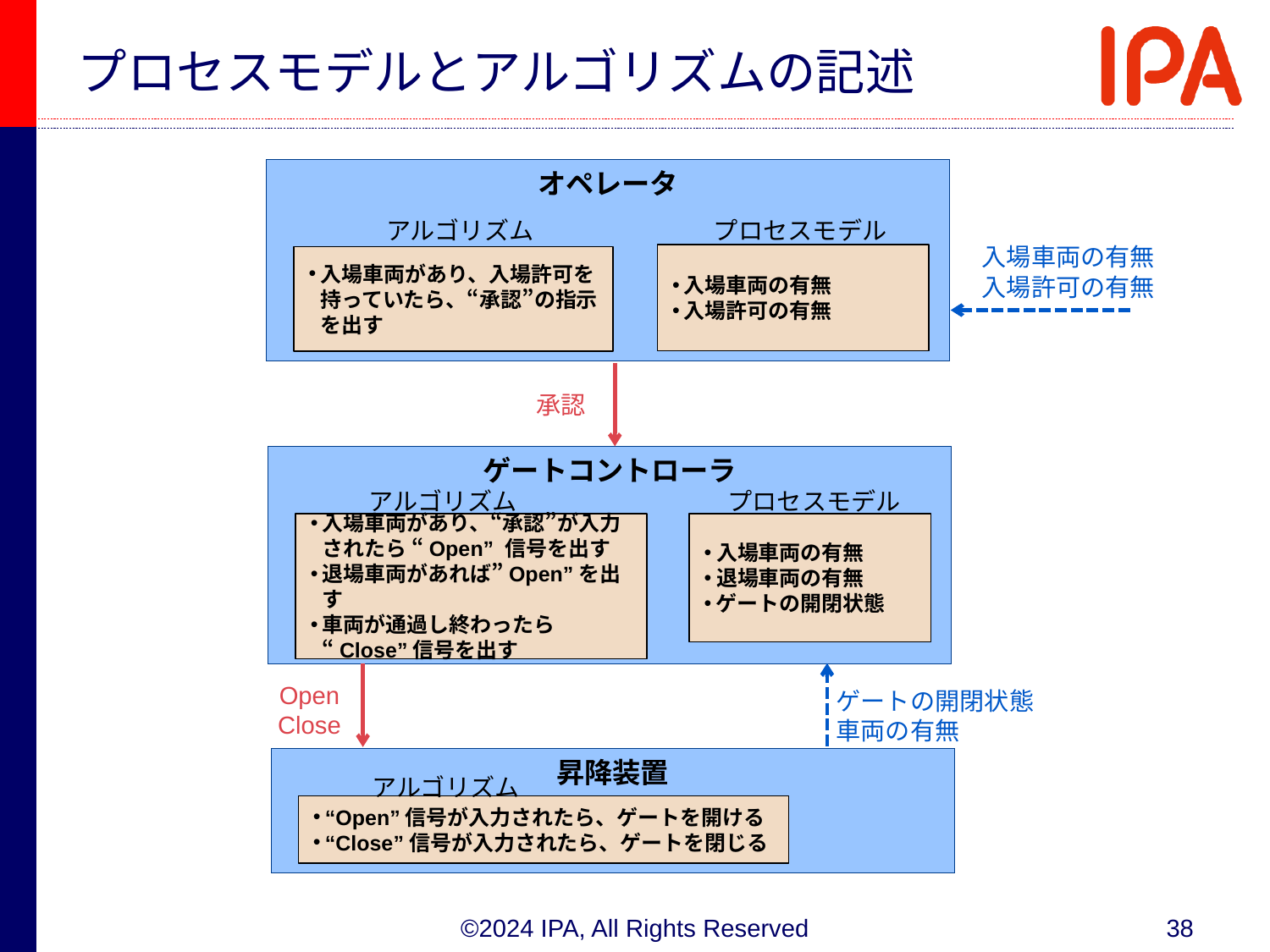

# プロセスモデルとアルゴリズムの記述
オペレータ
アルゴリズム
プロセスモデル
入場車両の有無
入場許可の有無
入場車両の有無
入場許可の有無
入場車両があり、入場許可を持っていたら、“承認”の指示を出す
承認
ゲートコントローラ
アルゴリズム
プロセスモデル
入場車両があり、“承認”が入力されたら “Open” 信号を出す
退場車両があれば”Open”を出す
車両が通過し終わったら “Close”信号を出す
入場車両の有無
退場車両の有無
ゲートの開閉状態
Open
Close
ゲートの開閉状態
車両の有無
昇降装置
アルゴリズム
“Open”信号が入力されたら、ゲートを開ける
“Close”信号が入力されたら、ゲートを閉じる
©2024 IPA, All Rights Reserved
38